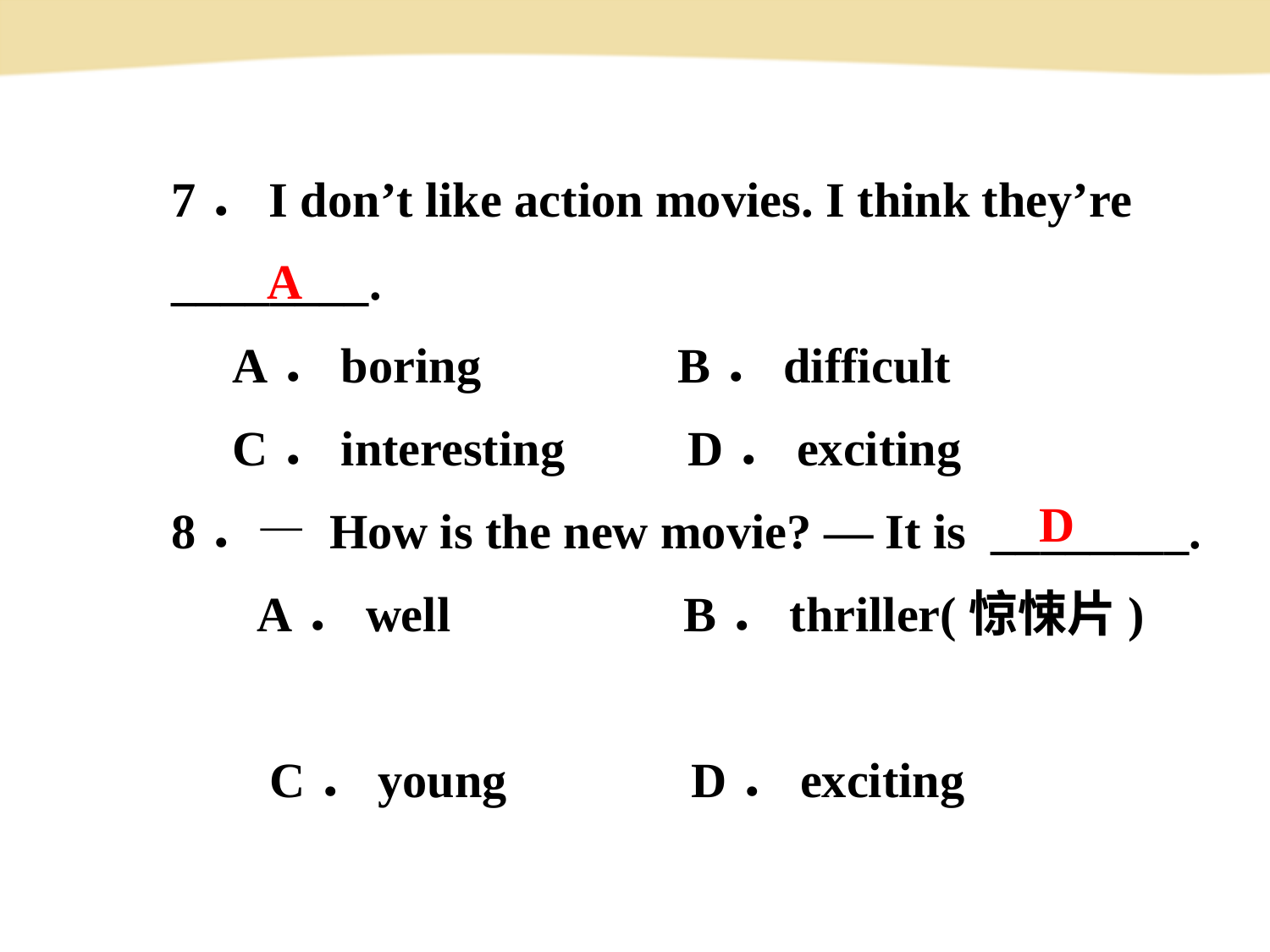

7．I don’t like action movies. I think they’re  ________.
     A．boring                B．difficult
     C．interesting          D．exciting
8．— How is the new movie? — It is  ________.
       A．well                   B．thriller(惊悚片)
        C．young               D．exciting

A
D